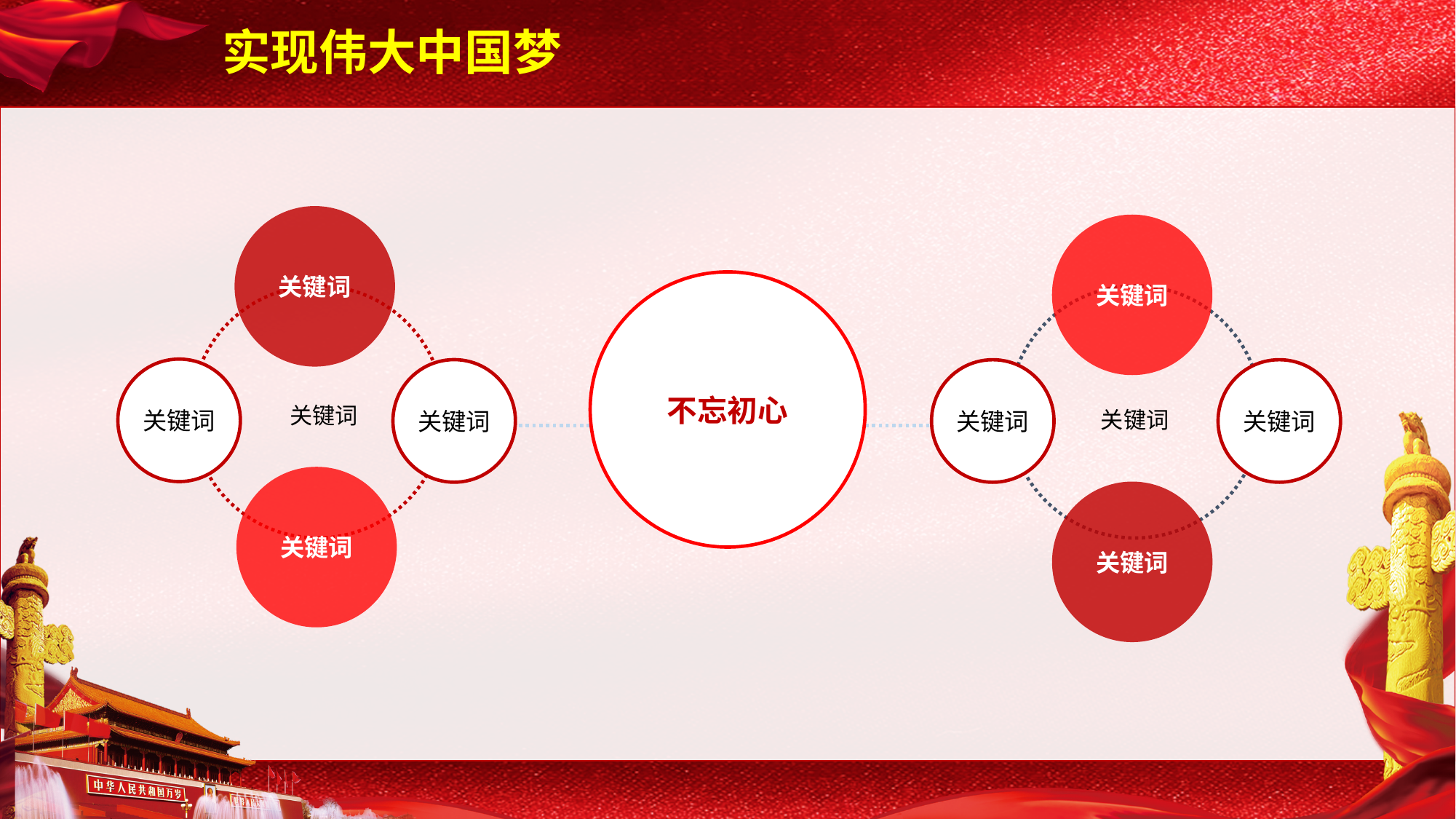

实现伟大中国梦
关键词
关键词
不忘初心

关键词
关键词
关键词
关键词
关键词
关键词
关键词
关键词